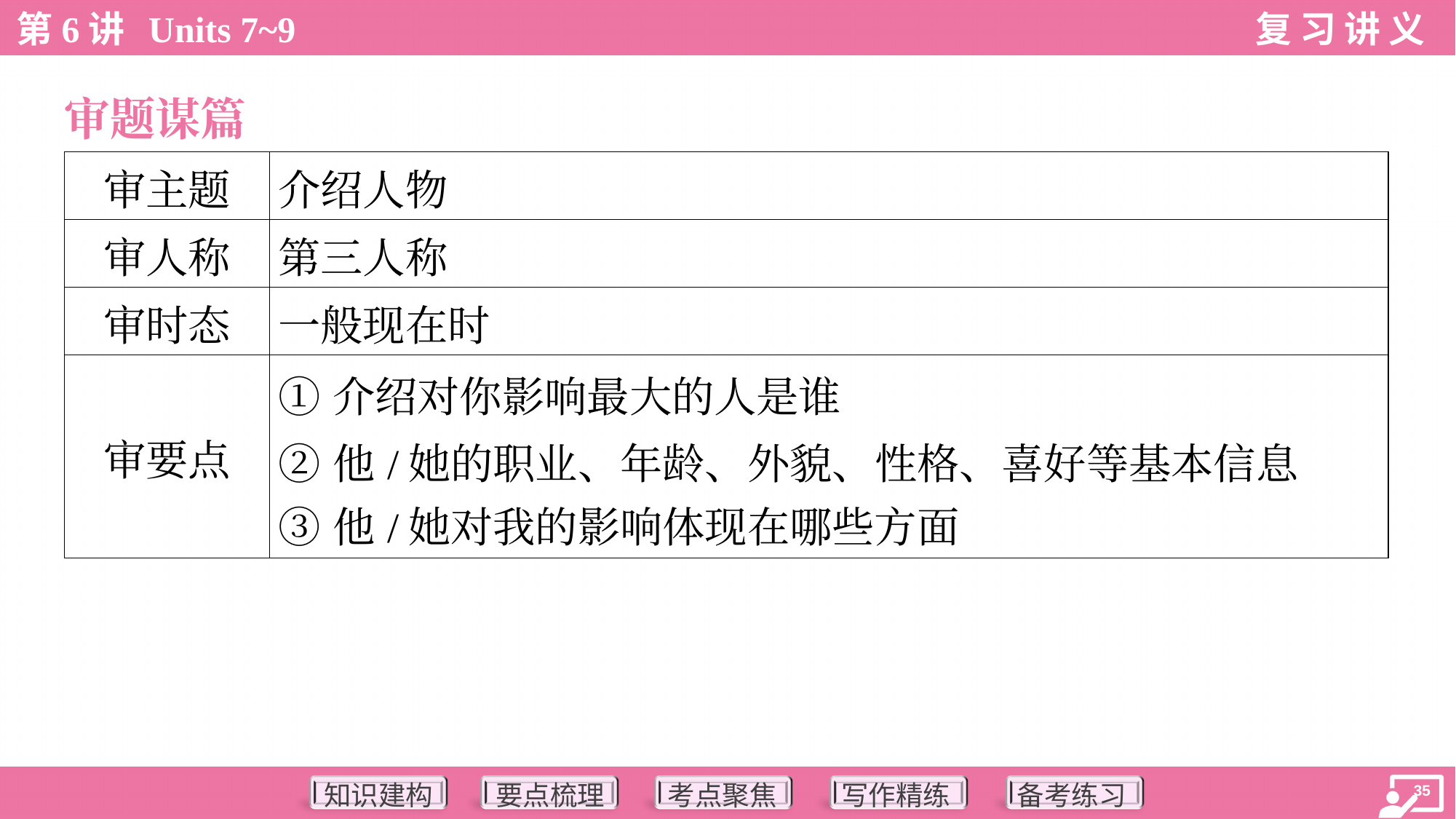

审题谋篇
| 审主题 | 介绍人物 |
| --- | --- |
| 审人称 | 第三人称 |
| 审时态 | 一般现在时 |
| 审要点 | ①介绍对你影响最大的人是谁 ②他/她的职业、年龄、外貌、性格、喜好等基本信息 ③他/她对我的影响体现在哪些方面 |